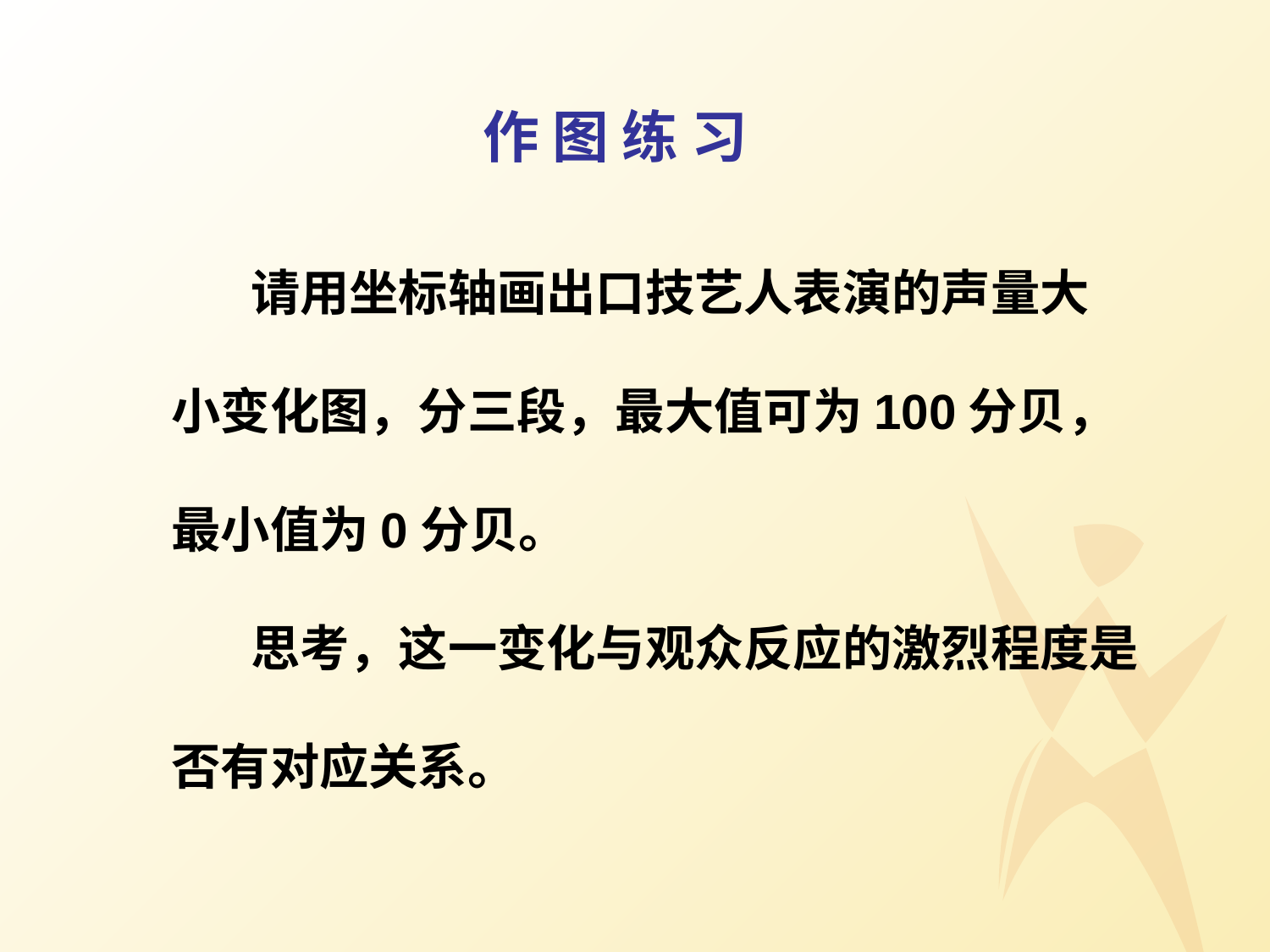

# 作 图 练 习
      请用坐标轴画出口技艺人表演的声量大
小变化图，分三段，最大值可为100分贝，
最小值为0分贝。
      思考，这一变化与观众反应的激烈程度是
否有对应关系。